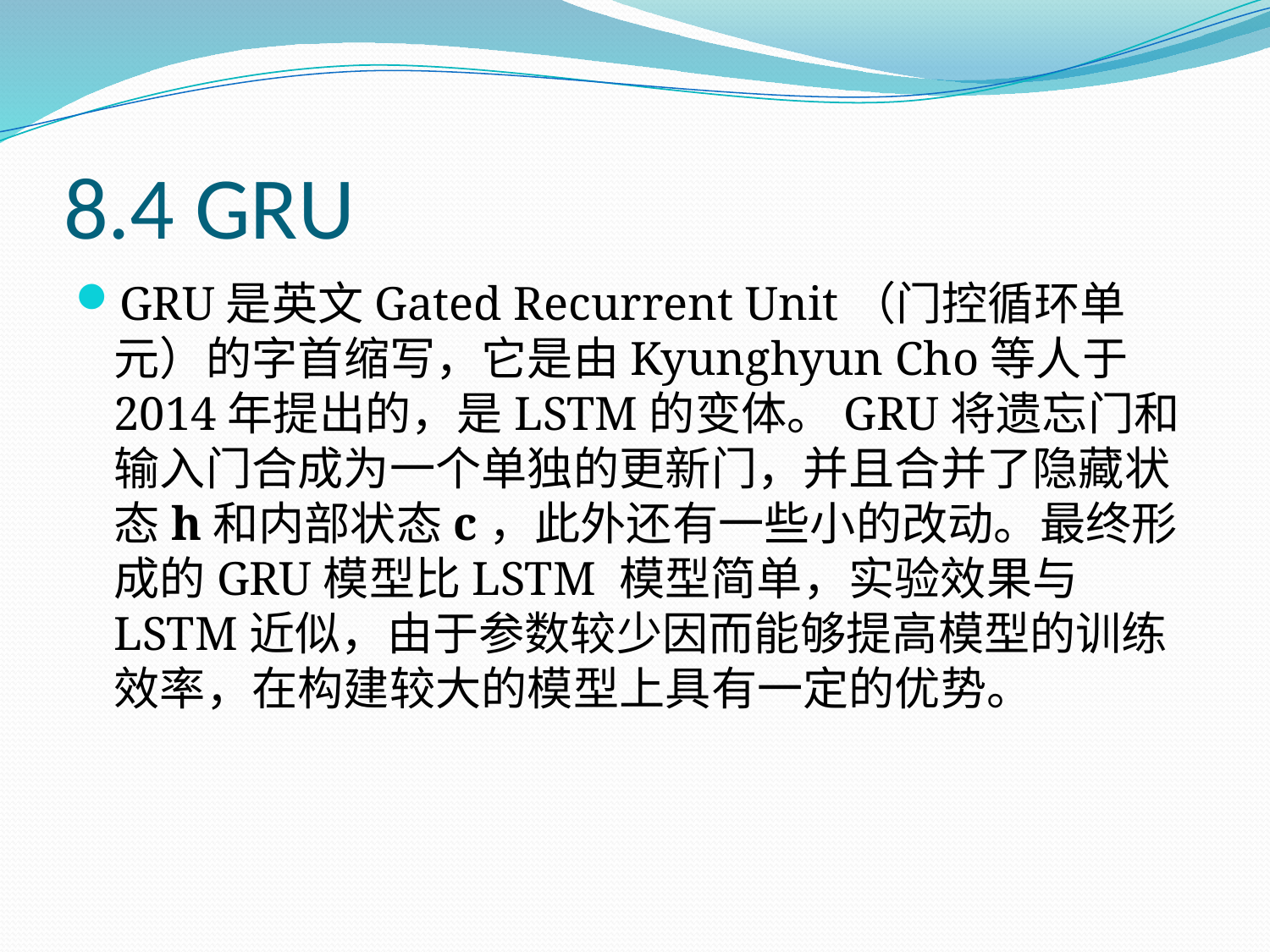

# 8.4 GRU
GRU是英文Gated Recurrent Unit（门控循环单元）的字首缩写，它是由Kyunghyun Cho等人于2014年提出的，是LSTM的变体。GRU将遗忘门和输入门合成为一个单独的更新门，并且合并了隐藏状态h和内部状态c，此外还有一些小的改动。最终形成的GRU模型比LSTM 模型简单，实验效果与LSTM近似，由于参数较少因而能够提高模型的训练效率，在构建较大的模型上具有一定的优势。